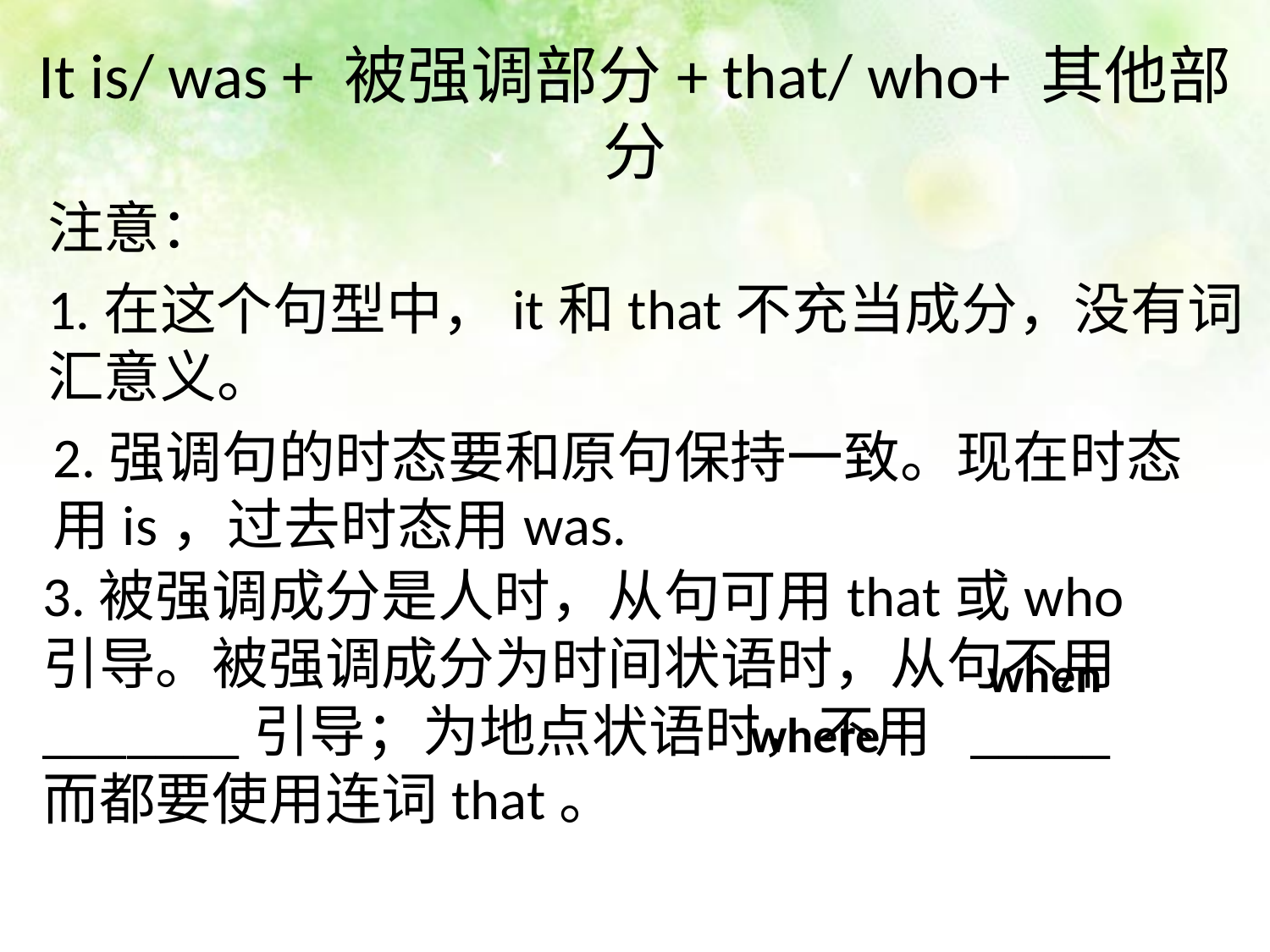

# It is/ was + 被强调部分+ that/ who+ 其他部分
注意：
1.在这个句型中，it和that不充当成分，没有词汇意义。
2.强调句的时态要和原句保持一致。现在时态用is，过去时态用was.
3.被强调成分是人时，从句可用that或who引导。被强调成分为时间状语时，从句不用_______引导；为地点状语时，不用  _____   而都要使用连词that。
when
where